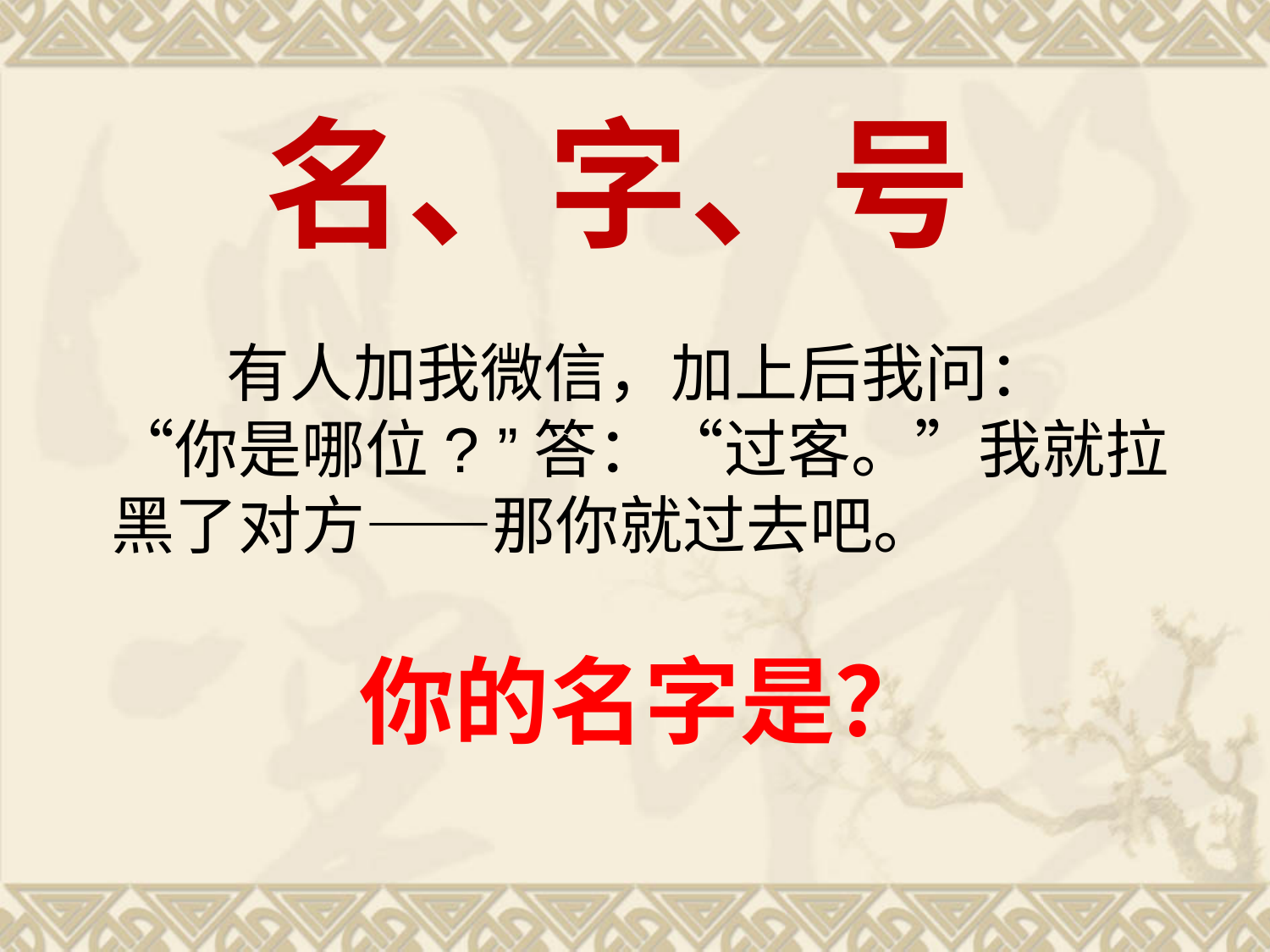

名、字、号
       有人加我微信，加上后我问：“你是哪位? ”答：“过客。”我就拉黑了对方——那你就过去吧。
你的名字是？